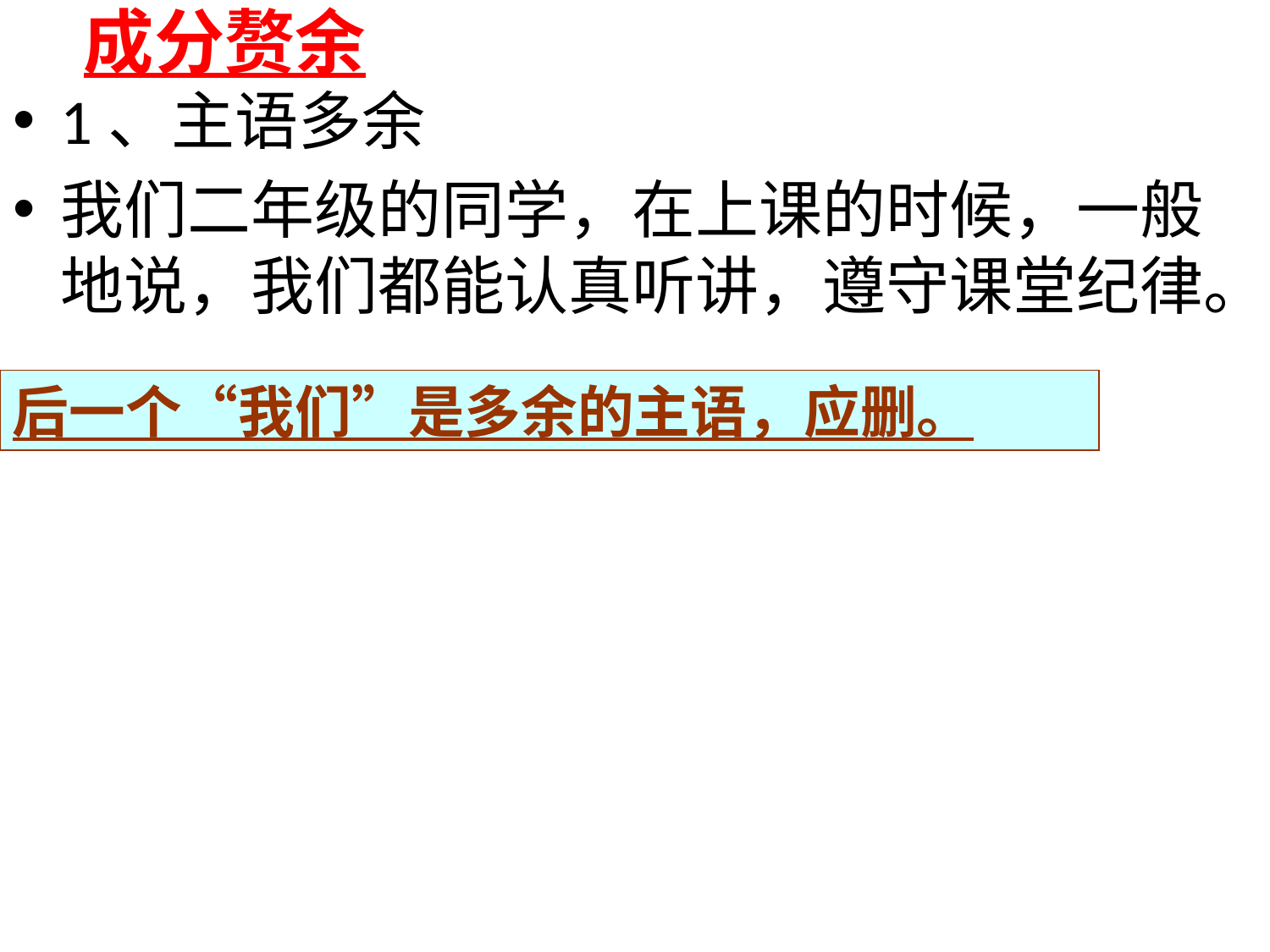

成分赘余
1、主语多余
我们二年级的同学，在上课的时候，一般地说，我们都能认真听讲，遵守课堂纪律。
后一个“我们”是多余的主语，应删。